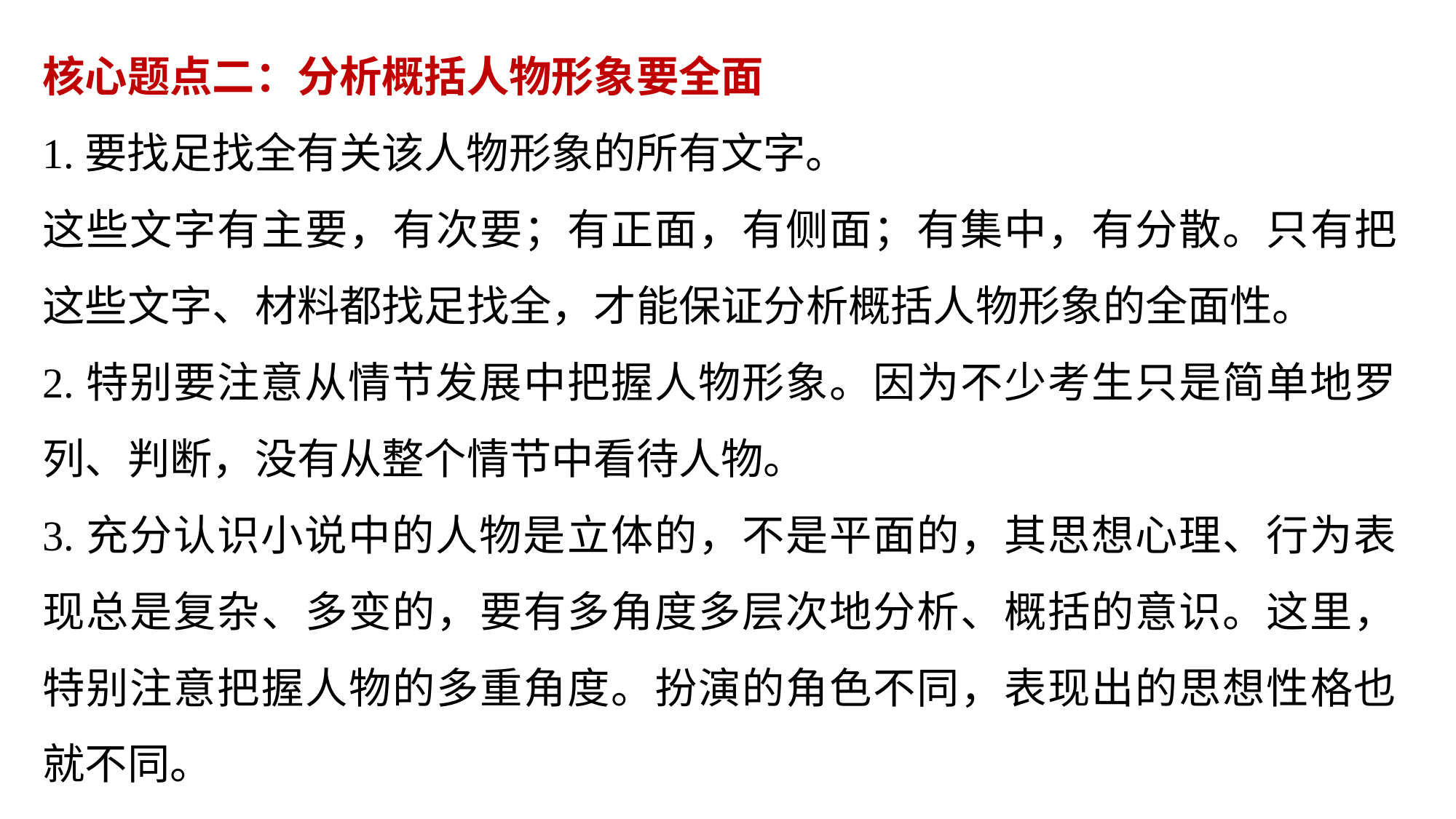

核心题点二：分析概括人物形象要全面
1.要找足找全有关该人物形象的所有文字。
这些文字有主要，有次要；有正面，有侧面；有集中，有分散。只有把这些文字、材料都找足找全，才能保证分析概括人物形象的全面性。
2.特别要注意从情节发展中把握人物形象。因为不少考生只是简单地罗列、判断，没有从整个情节中看待人物。
3.充分认识小说中的人物是立体的，不是平面的，其思想心理、行为表现总是复杂、多变的，要有多角度多层次地分析、概括的意识。这里，特别注意把握人物的多重角度。扮演的角色不同，表现出的思想性格也就不同。